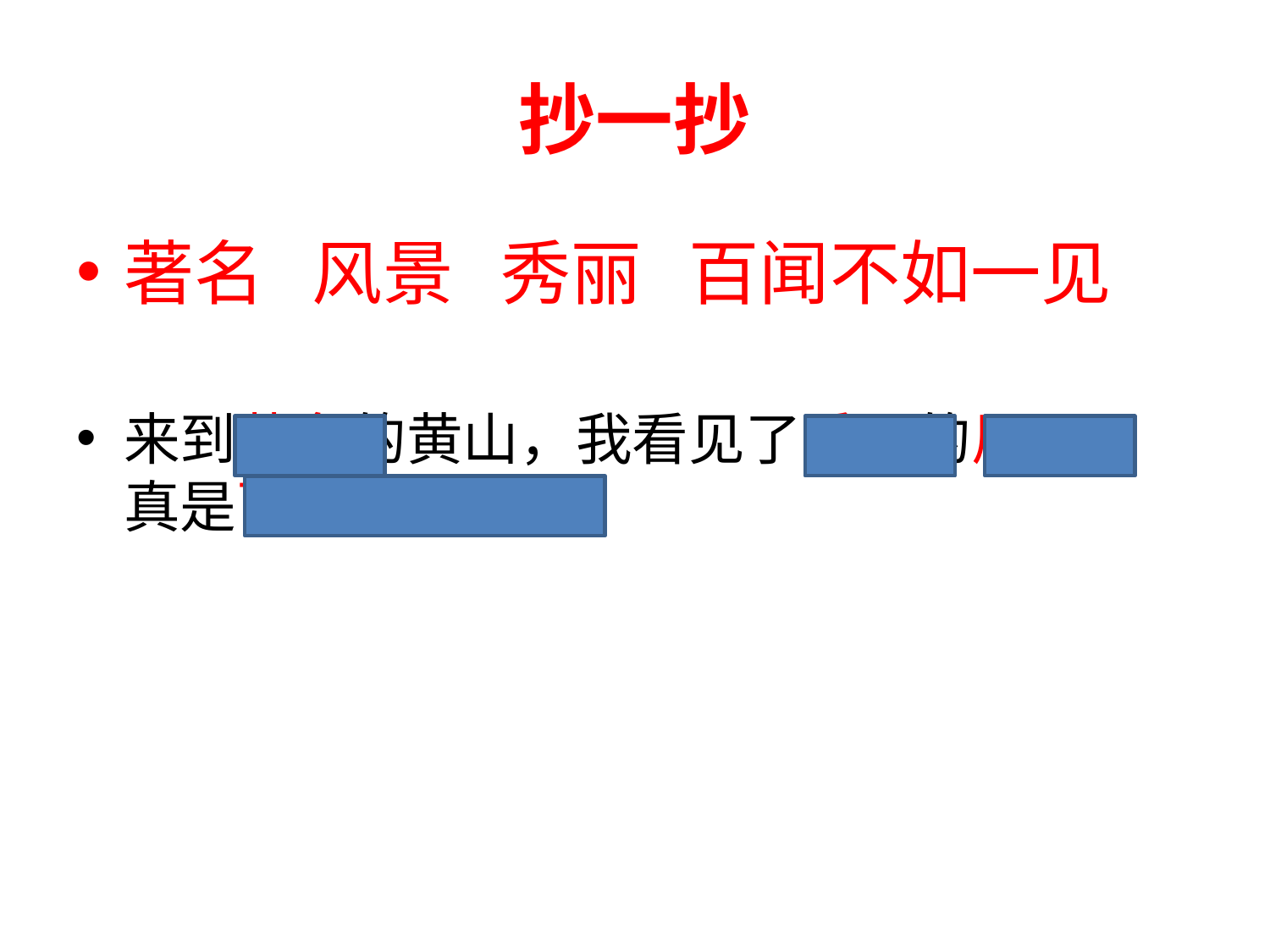

# 抄一抄
著名   风景   秀丽   百闻不如一见

来到著名的黄山，我看见了秀丽的风景，真是百闻不如一见。